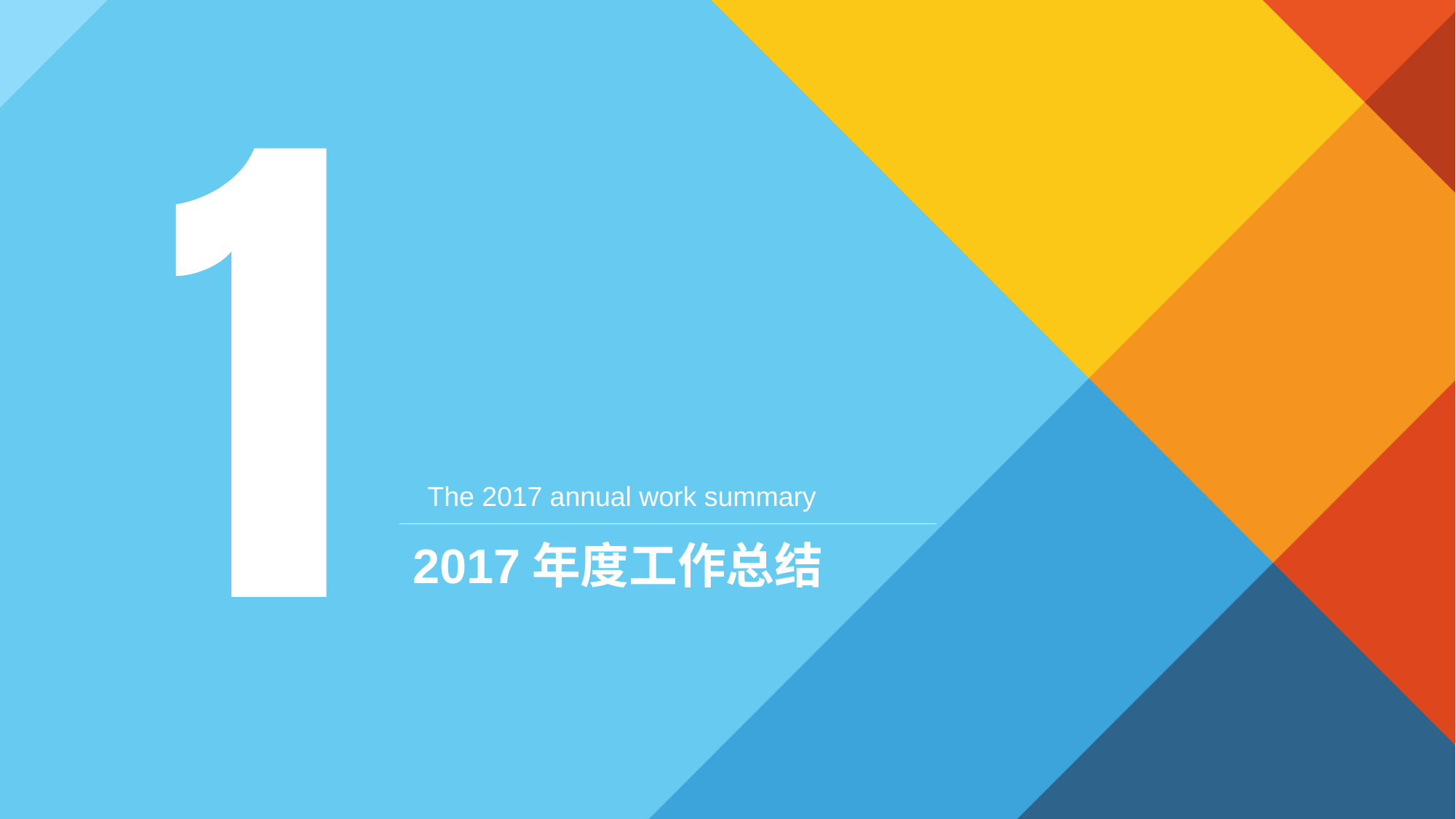

1
The 2017 annual work summary
2017年度工作总结